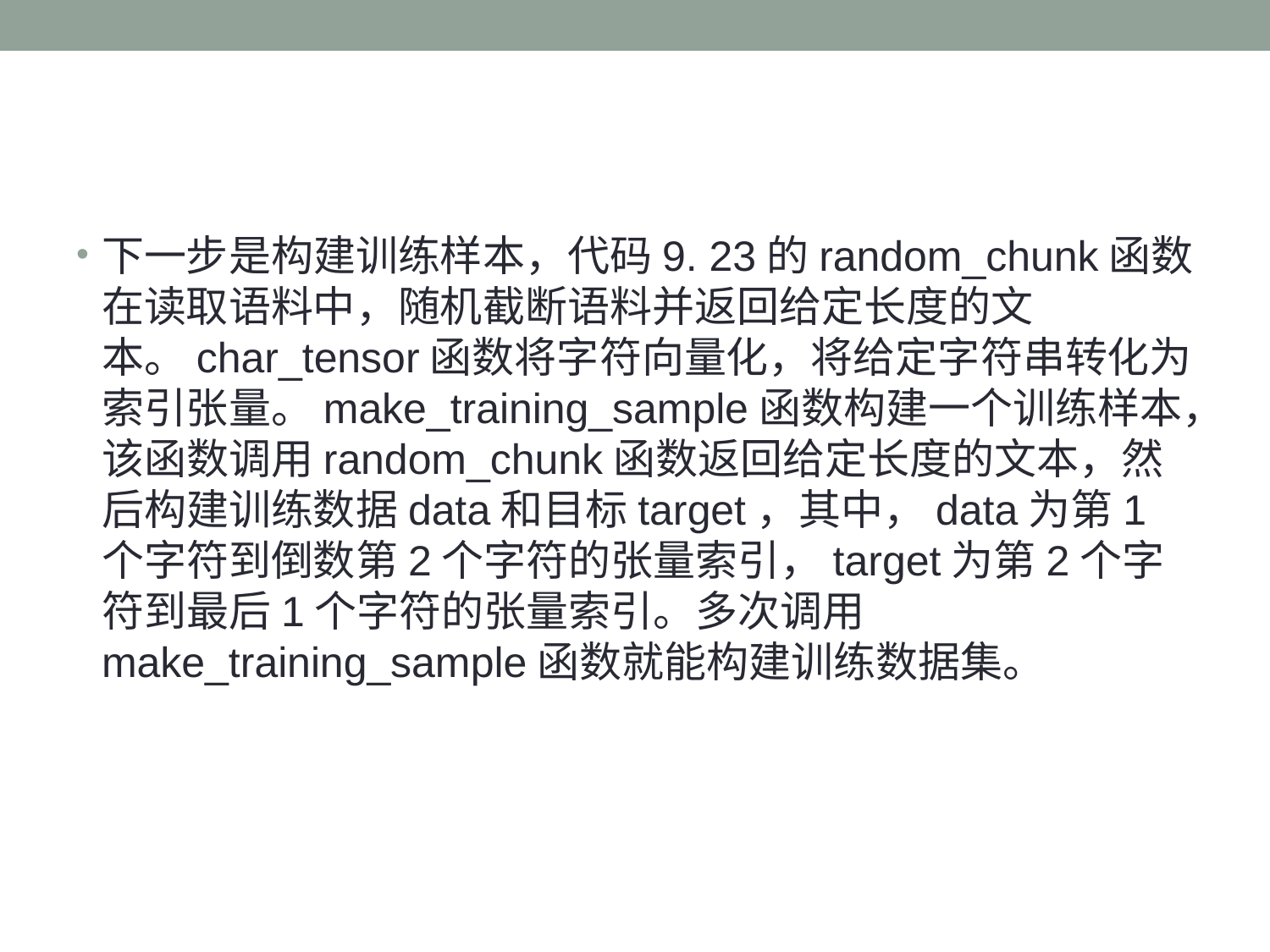

#
下一步是构建训练样本，代码9. 23的random_chunk函数在读取语料中，随机截断语料并返回给定长度的文本。char_tensor函数将字符向量化，将给定字符串转化为索引张量。make_training_sample函数构建一个训练样本，该函数调用random_chunk函数返回给定长度的文本，然后构建训练数据data和目标target，其中，data为第1个字符到倒数第2个字符的张量索引，target为第2个字符到最后1个字符的张量索引。多次调用make_training_sample函数就能构建训练数据集。